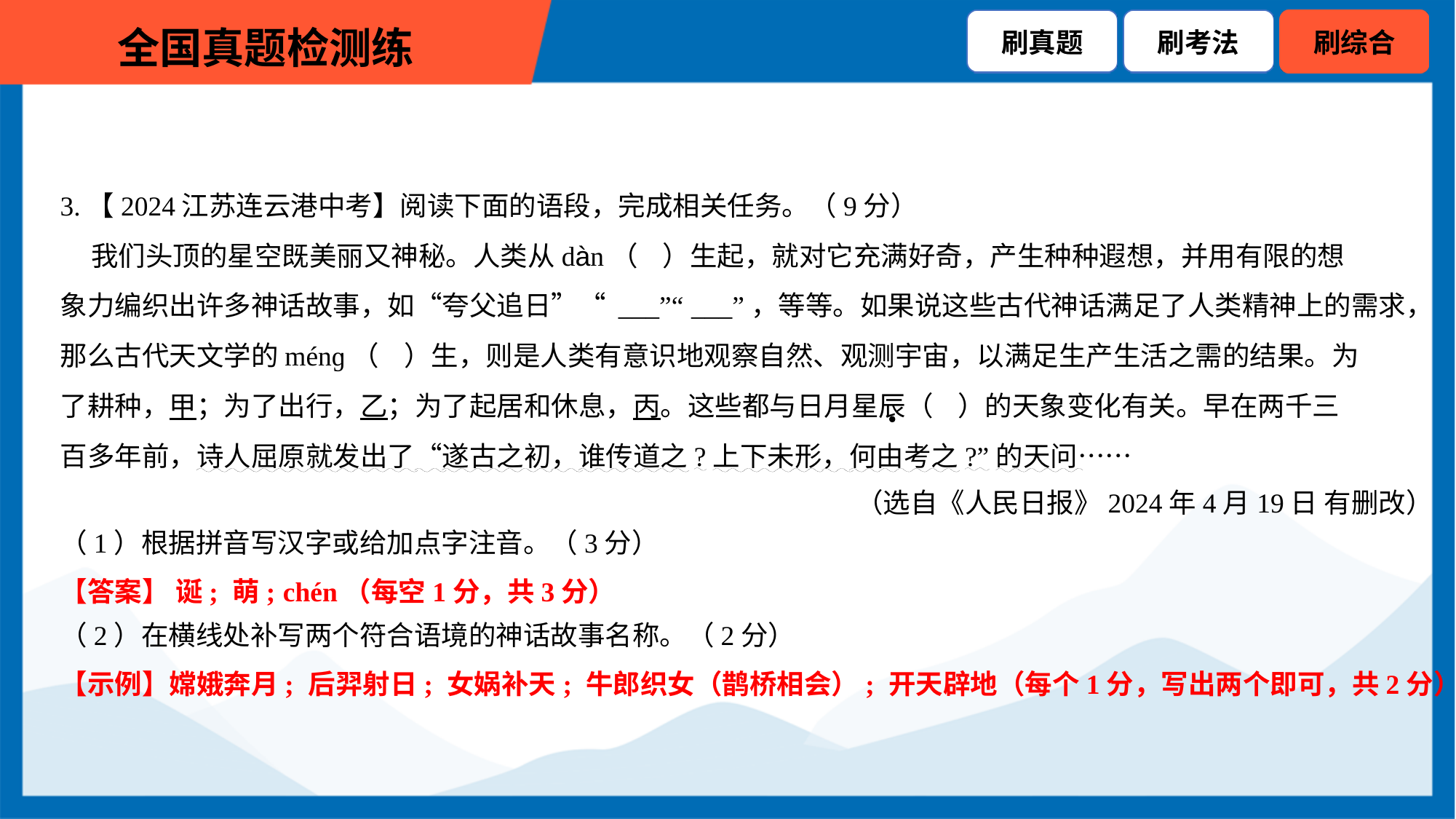

3.【2024江苏连云港中考】阅读下面的语段，完成相关任务。（9分）
    我们头顶的星空既美丽又神秘。人类从dàn（    ）生起，就对它充满好奇，产生种种遐想，并用有限的想
象力编织出许多神话故事，如“夸父追日”“ ___”“ ___”，等等。如果说这些古代神话满足了人类精神上的需求，
那么古代天文学的ménɡ（    ）生，则是人类有意识地观察自然、观测宇宙，以满足生产生活之需的结果。为
了耕种，甲；为了出行，乙；为了起居和休息，丙。这些都与日月星辰（    ）的天象变化有关。早在两千三
百多年前，诗人屈原就发出了“遂古之初，谁传道之?上下未形，何由考之?”的天问……
（选自《人民日报》2024年4月19日 有删改）

（1）根据拼音写汉字或给加点字注音。（3分）
【答案】 诞; 萌; chén（每空1分，共3分）
（2）在横线处补写两个符合语境的神话故事名称。（2分）
【示例】嫦娥奔月; 后羿射日; 女娲补天; 牛郎织女（鹊桥相会）; 开天辟地（每个1分，写出两个即可，共2分）